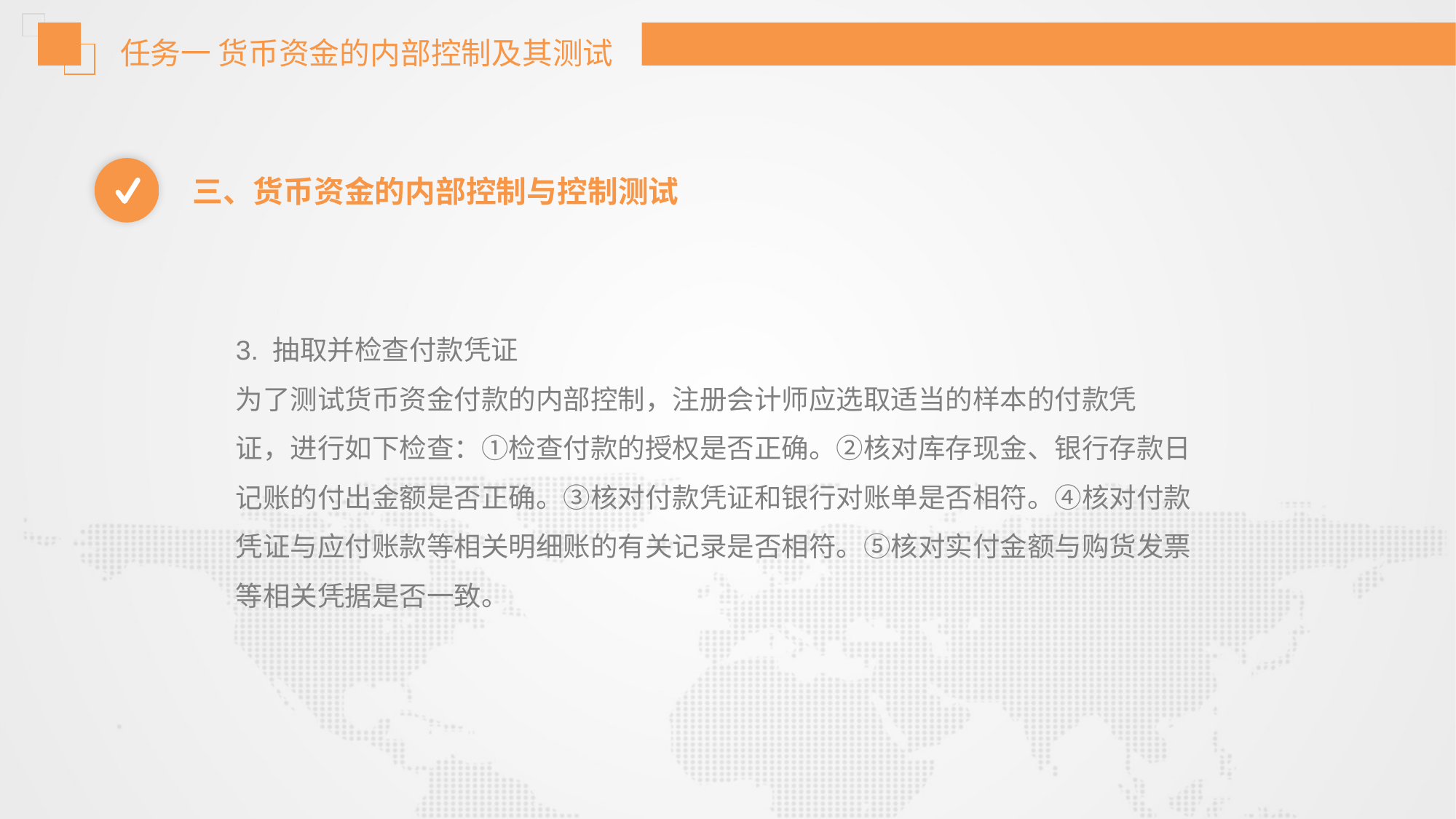

任务一 货币资金的内部控制及其测试

三、货币资金的内部控制与控制测试
3. 抽取并检查付款凭证
为了测试货币资金付款的内部控制，注册会计师应选取适当的样本的付款凭
证，进行如下检查：①检查付款的授权是否正确。②核对库存现金、银行存款日
记账的付出金额是否正确。③核对付款凭证和银行对账单是否相符。④核对付款
凭证与应付账款等相关明细账的有关记录是否相符。⑤核对实付金额与购货发票
等相关凭据是否一致。